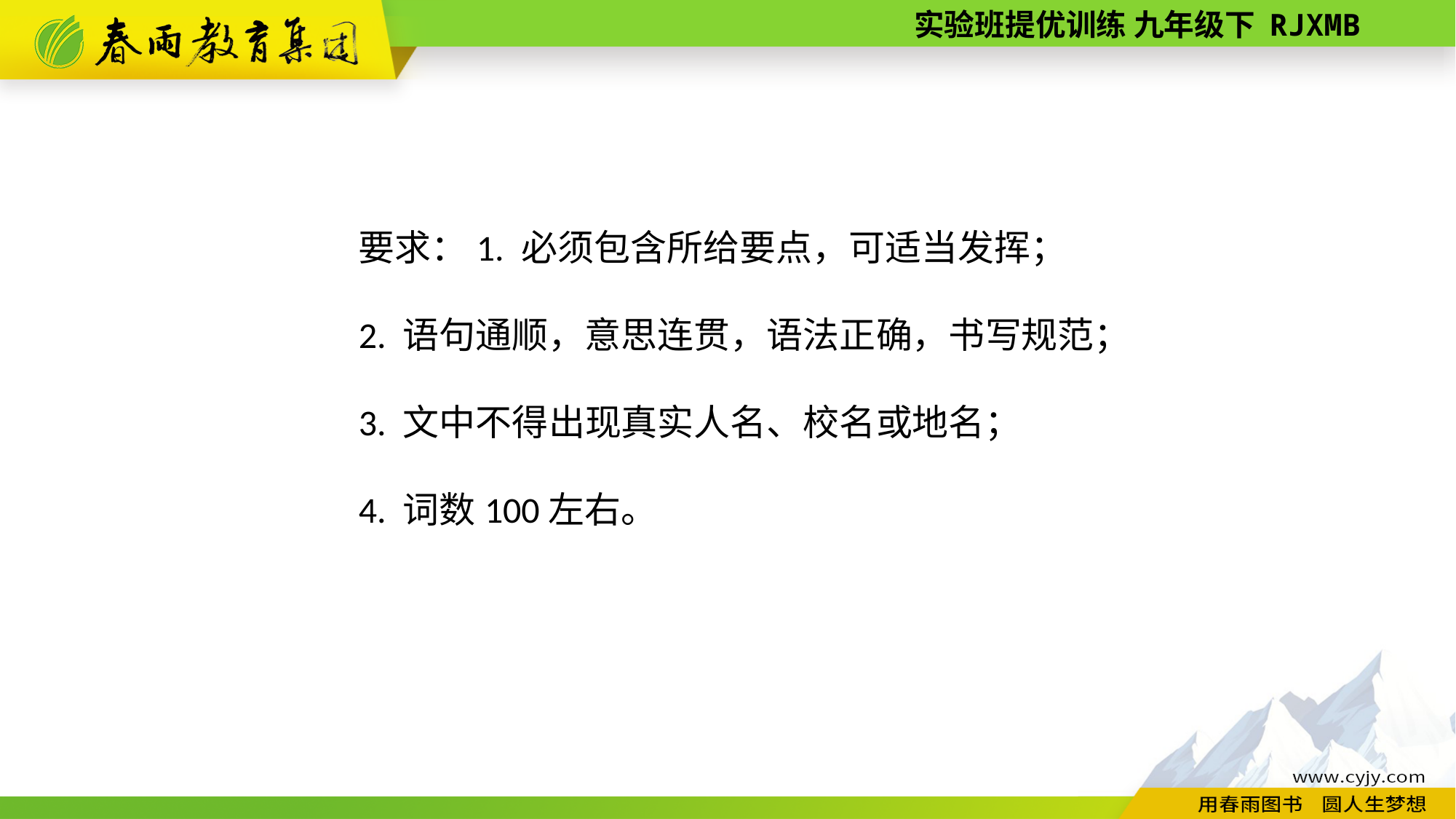

要求：1. 必须包含所给要点，可适当发挥；
2. 语句通顺，意思连贯，语法正确，书写规范；
3. 文中不得出现真实人名、校名或地名；
4. 词数100左右。